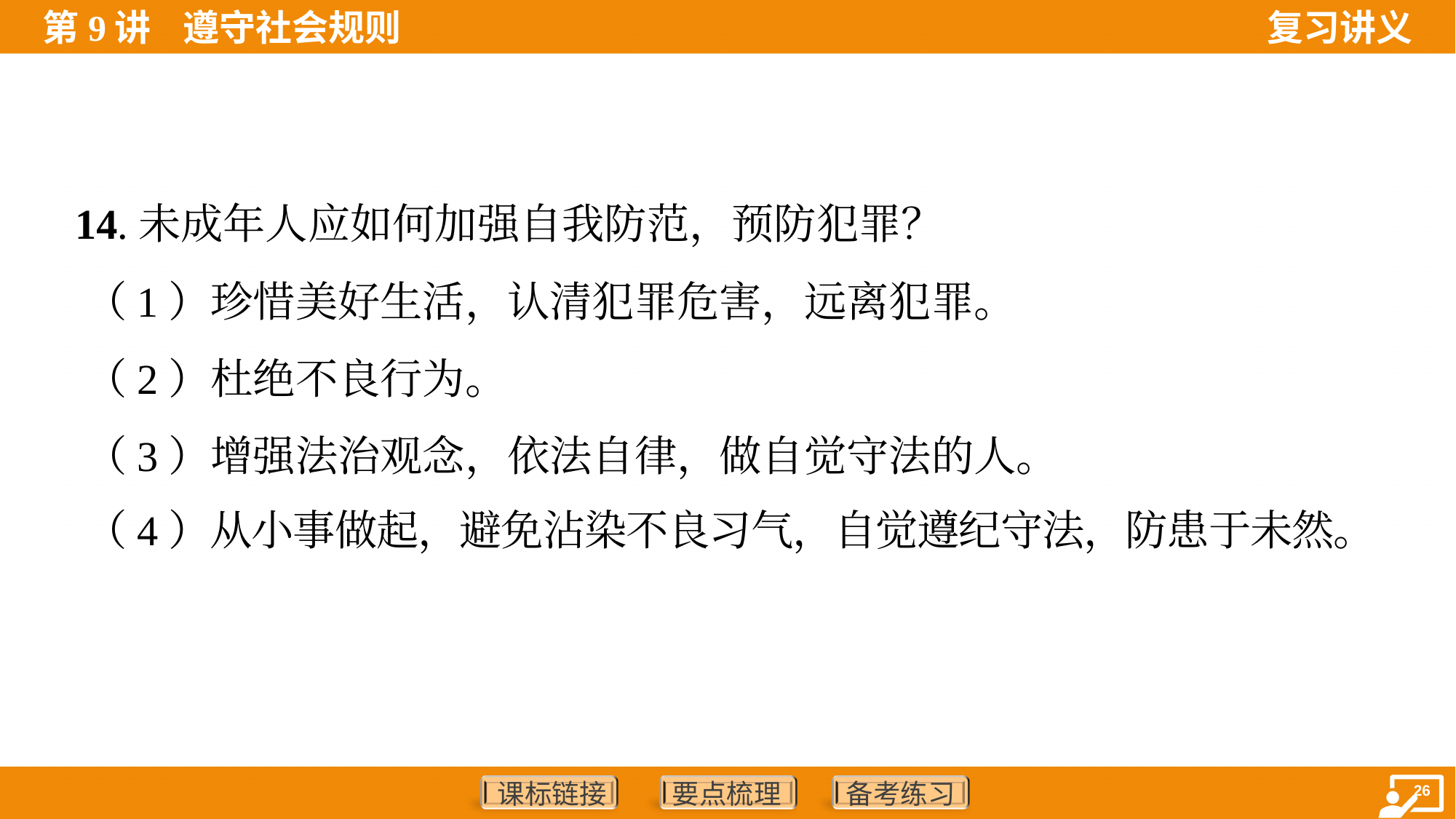

14.未成年人应如何加强自我防范，预防犯罪？
    （1）珍惜美好生活，认清犯罪危害，远离犯罪。
    （2）杜绝不良行为。
    （3）增强法治观念，依法自律，做自觉守法的人。
    （4）从小事做起，避免沾染不良习气，自觉遵纪守法，防患于未然。